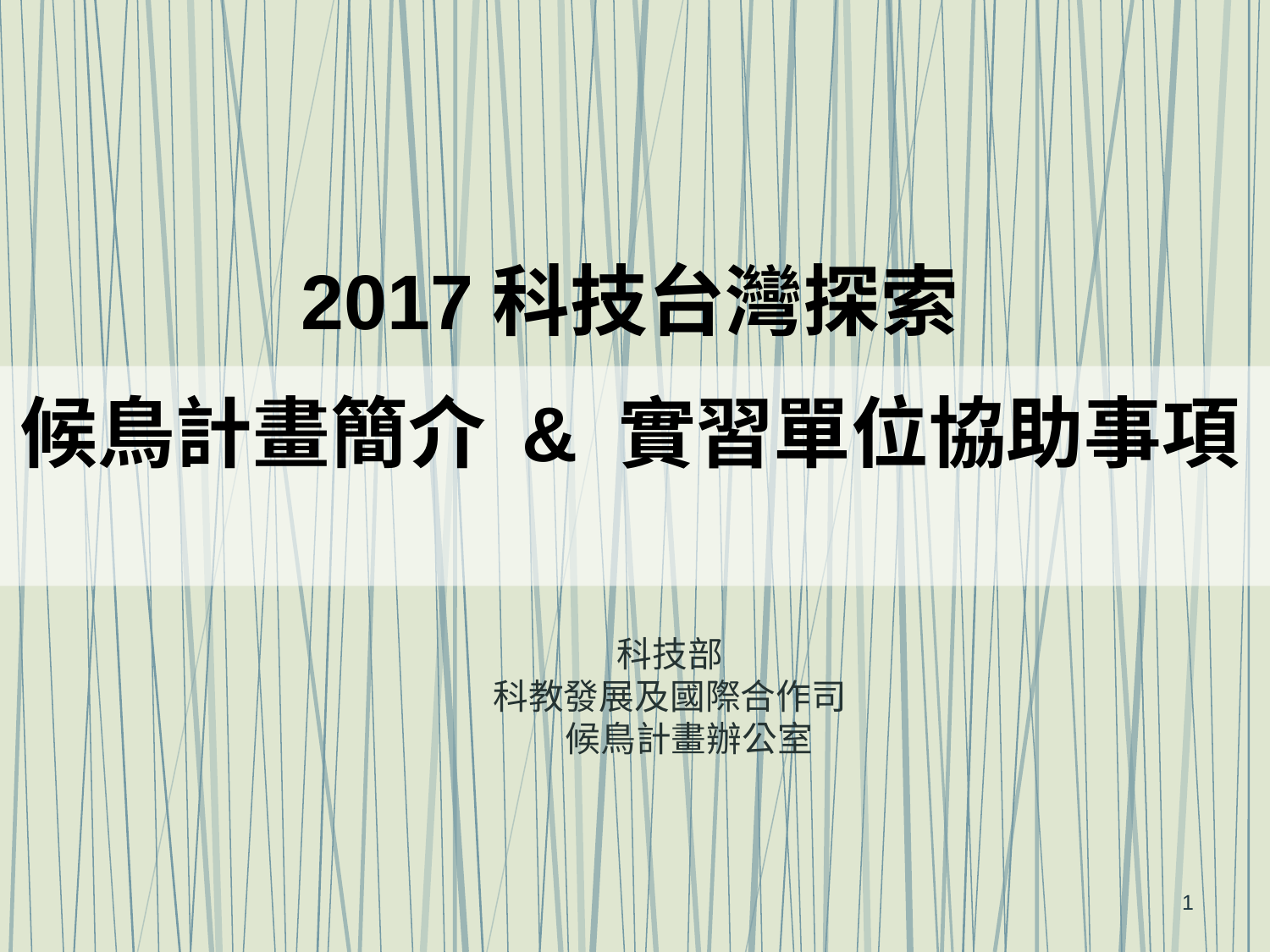

2017科技台灣探索
候鳥計畫簡介 & 實習單位協助事項

科技部
科教發展及國際合作司
候鳥計畫辦公室
1